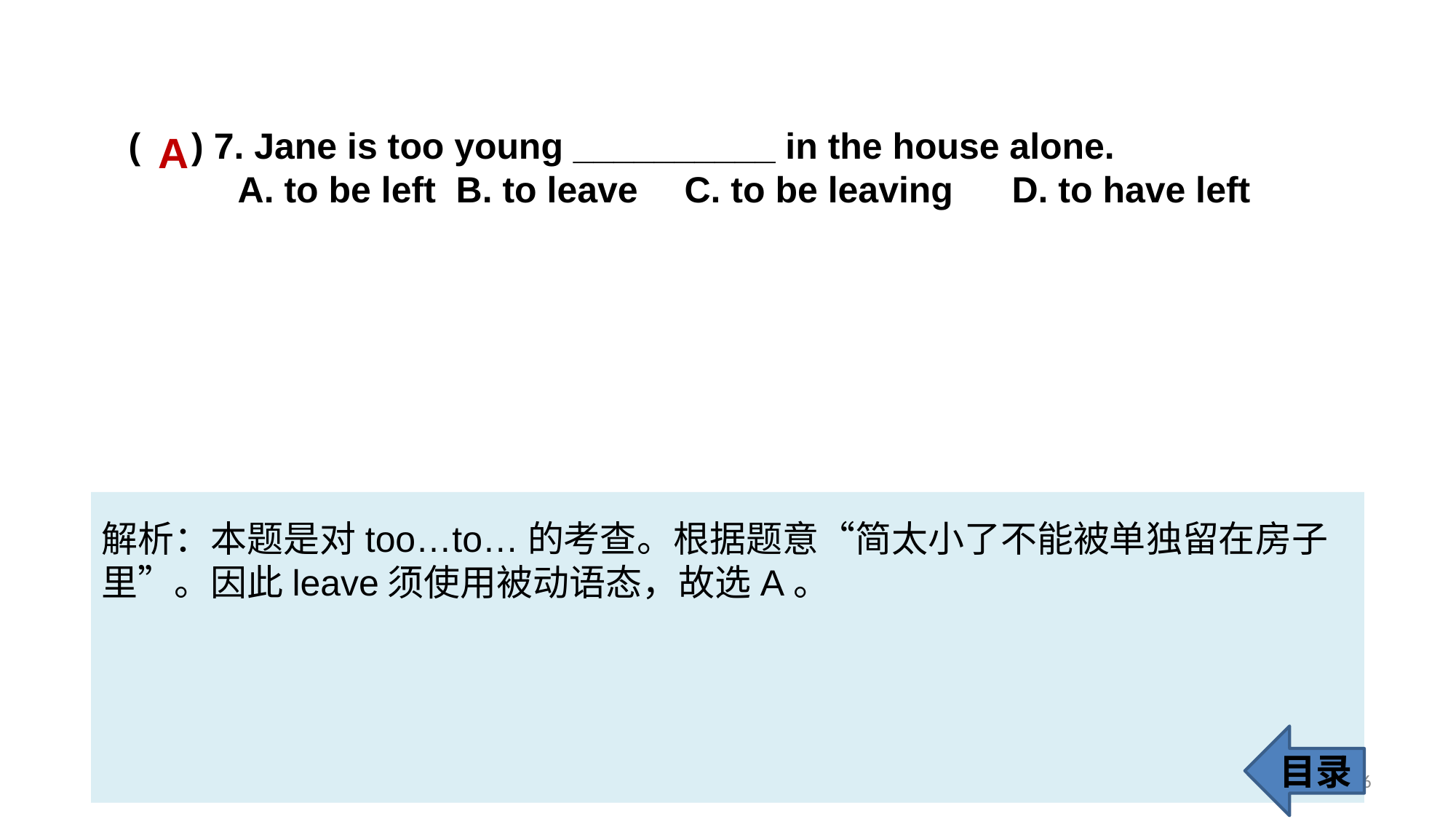

(     ) 7. Jane is too young __________ in the house alone.
	A. to be left 	B. to leave	 C. to be leaving	 D. to have left
A

解析：本题是对too…to…的考查。根据题意“简太小了不能被单独留在房子
里”。因此leave须使用被动语态，故选A。
目录
66